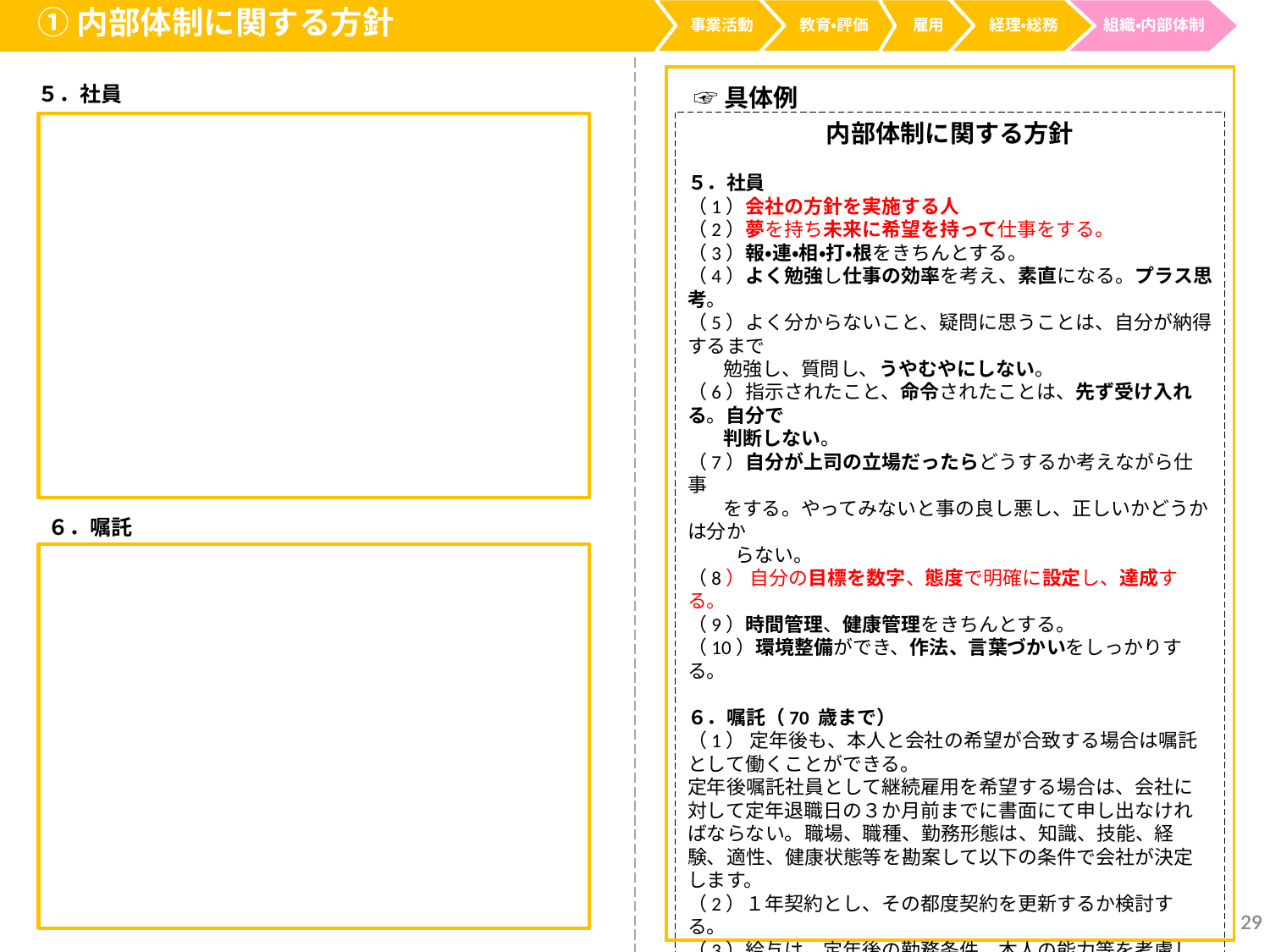

①内部体制に関する方針
事業活動
経理・総務
教育・評価
雇用
組織・内部体制

５．社員
☞具体例
内部体制に関する方針

５．社員
（1）会社の方針を実施する人
（2）夢を持ち未来に希望を持って仕事をする。
（3）報・連・相・打・根をきちんとする。
（4）よく勉強し仕事の効率を考え、素直になる。プラス思考。
（5）よく分からないこと、疑問に思うことは、自分が納得するまで
       勉強し、質問し、うやむやにしない。
（6）指示されたこと、命令されたことは、先ず受け入れる。自分で
       判断しない。
（7）自分が上司の立場だったらどうするか考えながら仕事
       をする。やってみないと事の良し悪し、正しいかどうかは分か
　　  らない。
（8） 自分の目標を数字、態度で明確に設定し、達成する。
（9）時間管理、健康管理をきちんとする。
（10）環境整備ができ、作法、言葉づかいをしっかりする。

６．嘱託（70 歳まで）
（1） 定年後も、本人と会社の希望が合致する場合は嘱託として働くことができる。
定年後嘱託社員として継続雇用を希望する場合は、会社に対して定年退職日の３か月前までに書面にて申し出なければならない。職場、職種、勤務形態は、知識、技能、経験、適性、健康状態等を勘案して以下の条件で会社が決定します。
（2）１年契約とし、その都度契約を更新するか検討する。
（3）給与は、定年後の勤務条件、本人の能力等を考慮し決定します。
（4） 70 歳を過ぎるとパート嘱託となる。80 歳まで。最高の人生を送るために仕事より人生を楽しむために時間を使う。月半分の出社を目指す。なお、65 歳以上でもパート嘱託を選択できる。知的労働者は、10 歳多く働ける（P･F･ドラッカー）

６．嘱託

29
29
29